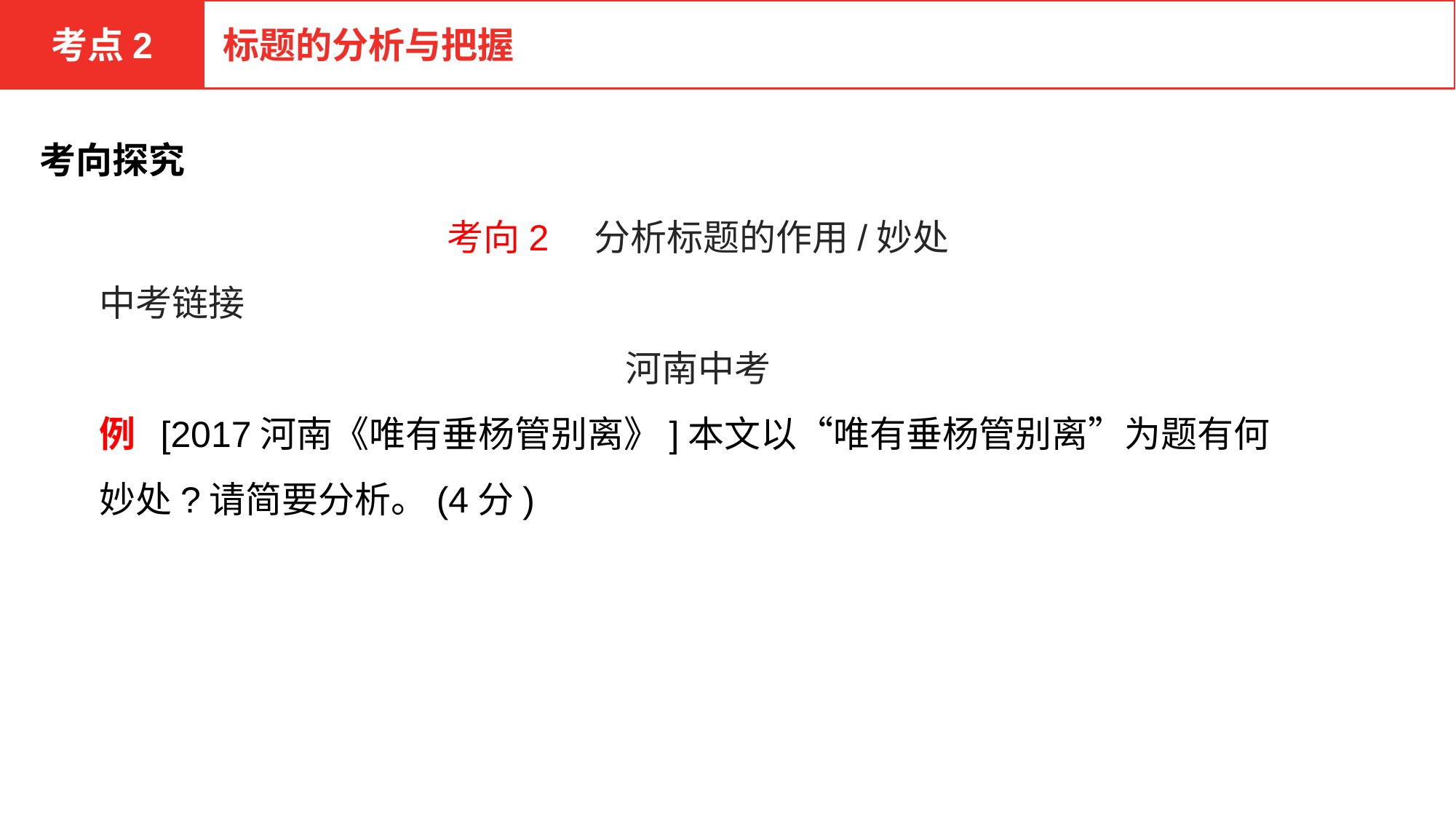

考点2
标题的分析与把握
考向探究
考向2　分析标题的作用/妙处
中考链接
河南中考
例  [2017河南《唯有垂杨管别离》]本文以“唯有垂杨管别离”为题有何妙处?请简要分析。(4分)